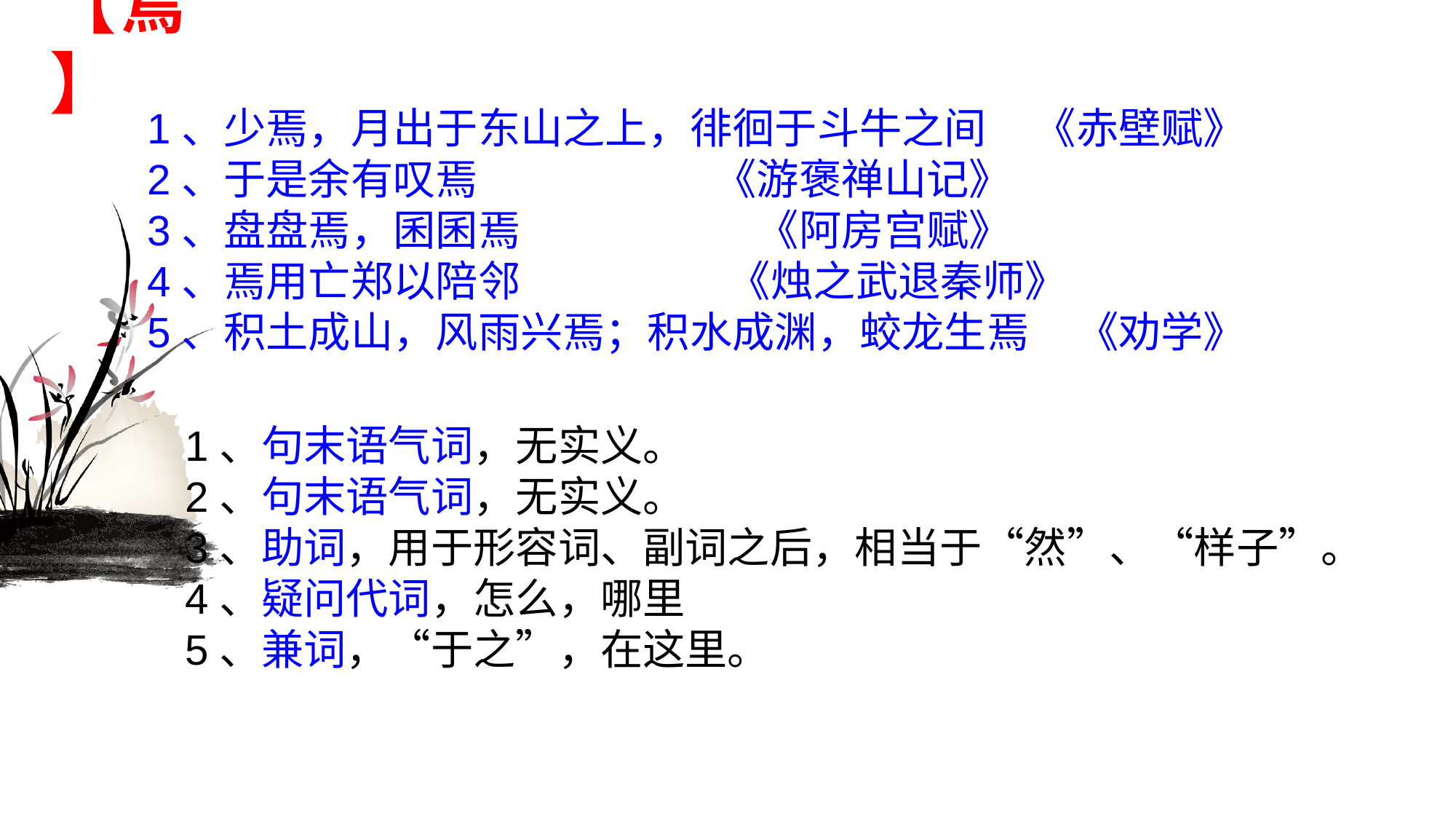

# 【焉】
1、少焉，月出于东山之上，徘徊于斗牛之间     《赤壁赋》
2、于是余有叹焉                         《游褒禅山记》
3、盘盘焉，囷囷焉                         《阿房宫赋》
4、焉用亡郑以陪邻                      《烛之武退秦师》
5、积土成山，风雨兴焉；积水成渊，蛟龙生焉     《劝学》
1、句末语气词，无实义。
2、句末语气词，无实义。
3、助词，用于形容词、副词之后，相当于“然”、“样子”。
4、疑问代词，怎么，哪里
5、兼词，“于之”，在这里。